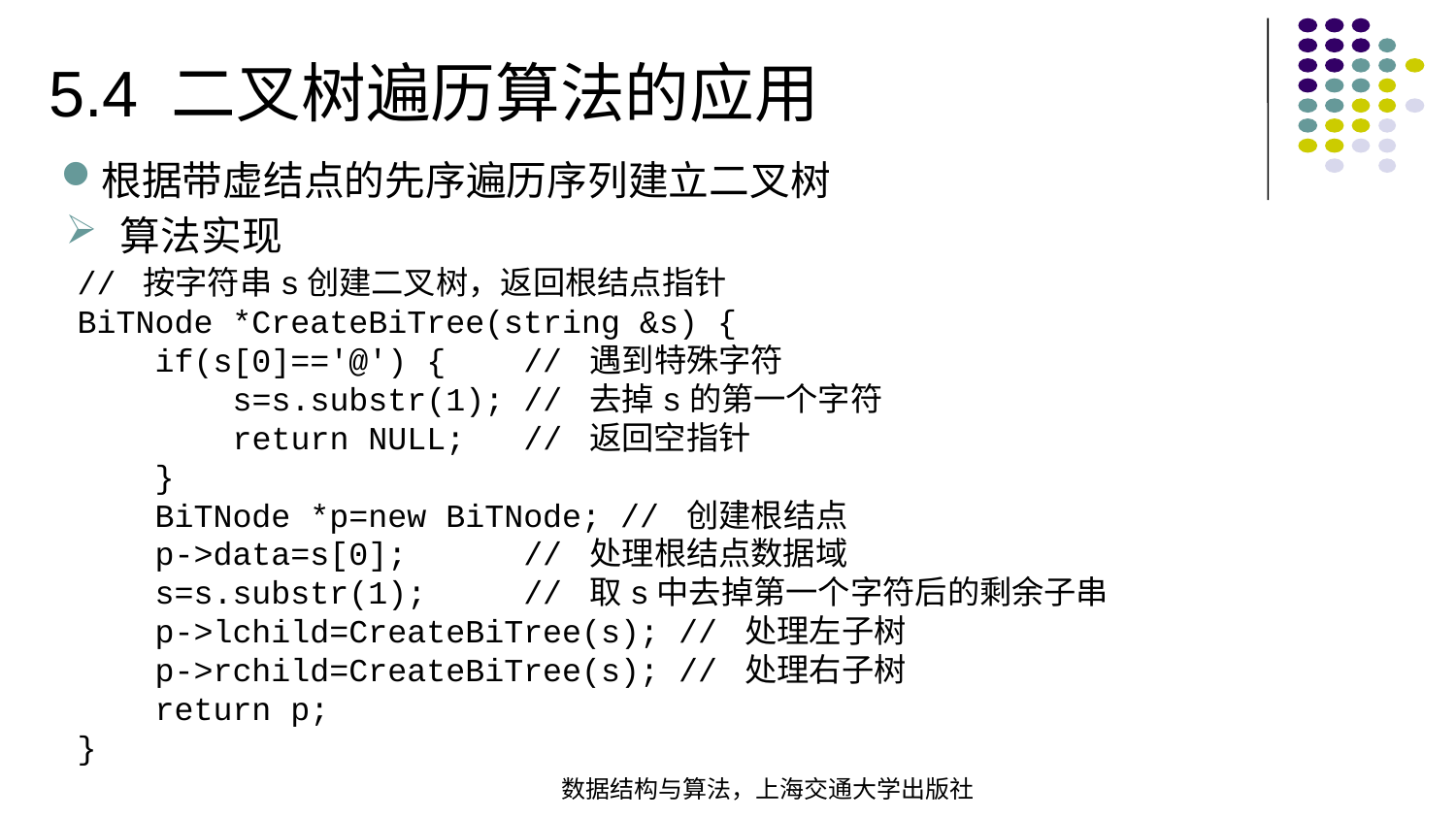

5.4 二叉树遍历算法的应用
根据带虚结点的先序遍历序列建立二叉树
算法实现
// 按字符串s创建二叉树，返回根结点指针BiTNode *CreateBiTree(string &s) {    if(s[0]=='@') {    // 遇到特殊字符        s=s.substr(1); // 去掉s的第一个字符        return NULL;   // 返回空指针    }    BiTNode *p=new BiTNode; // 创建根结点    p->data=s[0];      // 处理根结点数据域    s=s.substr(1);     // 取s中去掉第一个字符后的剩余子串    p->lchild=CreateBiTree(s); // 处理左子树    p->rchild=CreateBiTree(s); // 处理右子树    return p;
}